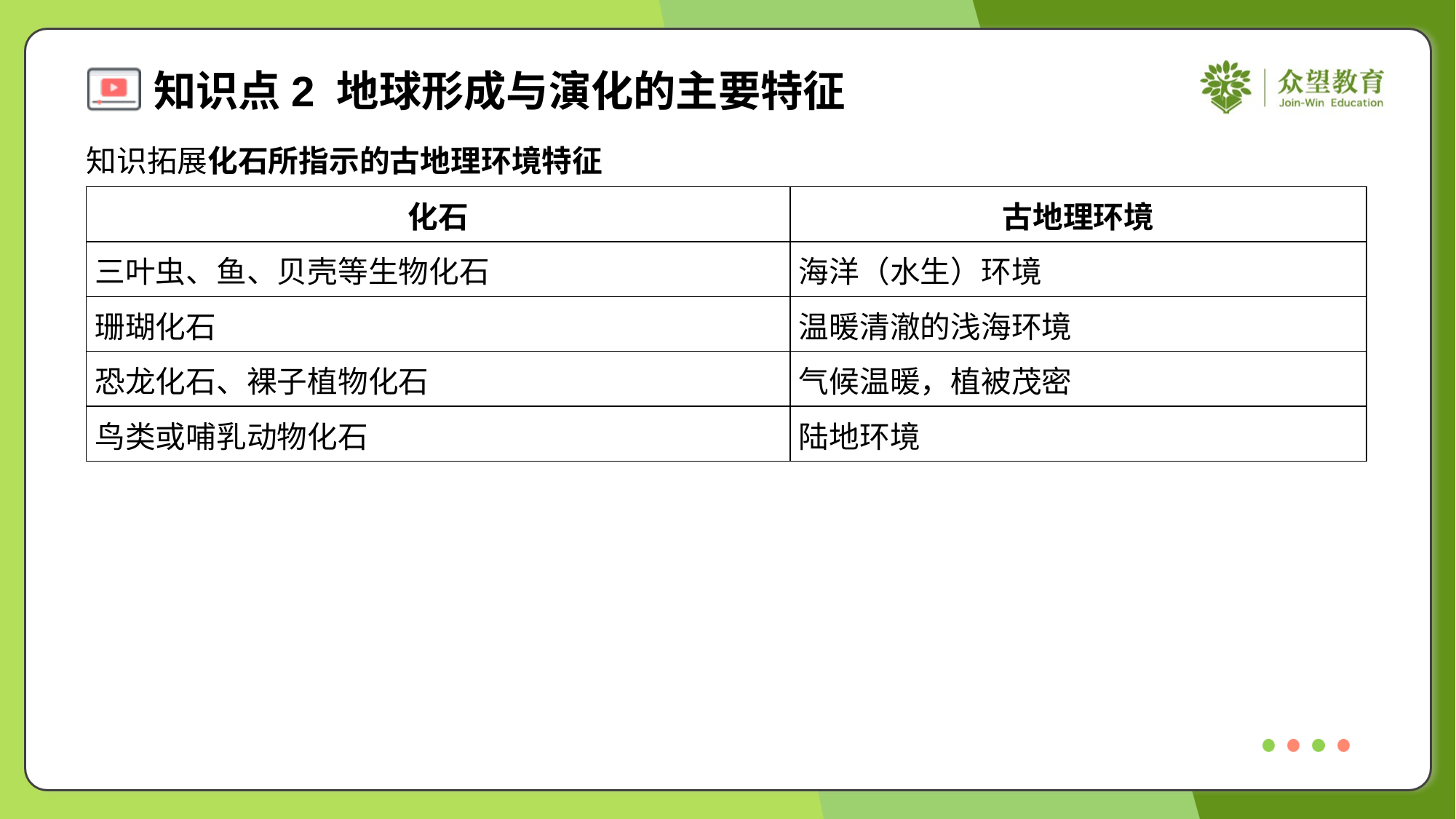

知识拓展化石所指示的古地理环境特征
| 化石 | 古地理环境 |
| --- | --- |
| 三叶虫、鱼、贝壳等生物化石 | 海洋（水生）环境 |
| 珊瑚化石 | 温暖清澈的浅海环境 |
| 恐龙化石、裸子植物化石 | 气候温暖，植被茂密 |
| 鸟类或哺乳动物化石 | 陆地环境 |